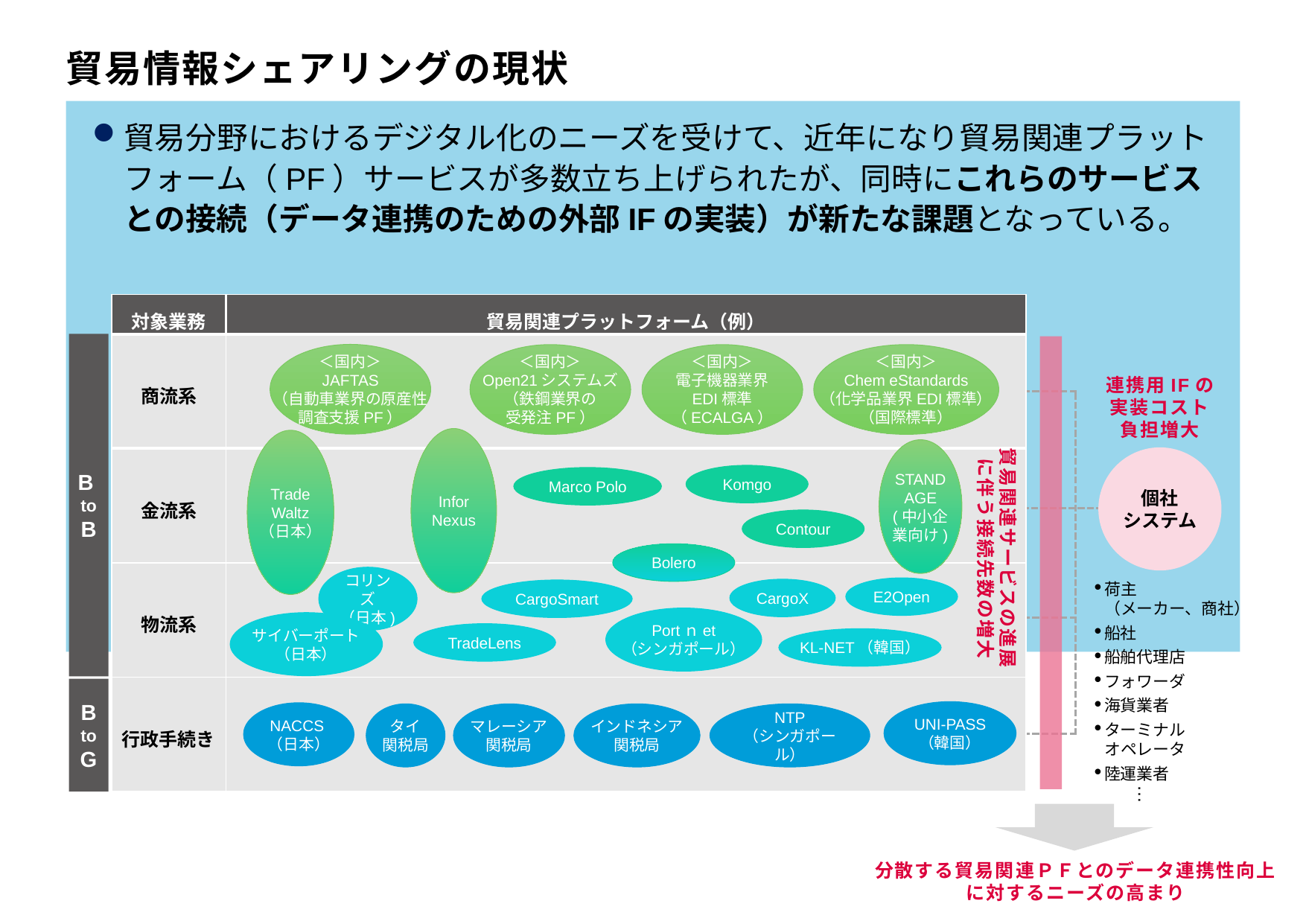

貿易情報シェアリングの現状
貿易分野におけるデジタル化のニーズを受けて、近年になり貿易関連プラットフォーム（PF）サービスが多数立ち上げられたが、同時にこれらのサービスとの接続（データ連携のための外部IFの実装）が新たな課題となっている。
| 対象業務 | 貿易関連プラットフォーム（例） |
| --- | --- |
| 商流系 |  |
| 金流系 |  |
| 物流系 |  |
| 行政手続き |  |
B
to
B
B
to
G

＜国内＞
JAFTAS
（自動車業界の原産性
調査支援PF）
＜国内＞
Open21システムズ
（鉄鋼業界の
受発注PF）
＜国内＞
電子機器業界
EDI標準
（ECALGA）
＜国内＞
Chem eStandards
（化学品業界EDI標準）
（国際標準）
Infor
Nexus
Komgo
Marco Polo
Contour
コリンズ
（日本)
E2Open
CargoX
CargoSmart
Portｎet
（シンガポール）
サイバーポート
（日本）
TradeLens
KL-NET（韓国）
UNI-PASS
（韓国）
NACCS（日本）
タイ
関税局
マレーシア
関税局
インドネシア
関税局
NTP
（シンガポール）
連携用IFの
実装コスト
負担増大
Trade
Waltz
（日本）
STAND
AGE
(中小企
業向け)
貿易関連サービスの進展に伴う接続先数の増大
個社
システム
Bolero
荷主
（メーカー、商社）
船社
船舶代理店
フォワーダ
海貨業者
ターミナル
オペレータ
陸運業者
…

分散する貿易関連ＰＦとのデータ連携性向上
に対するニーズの高まり